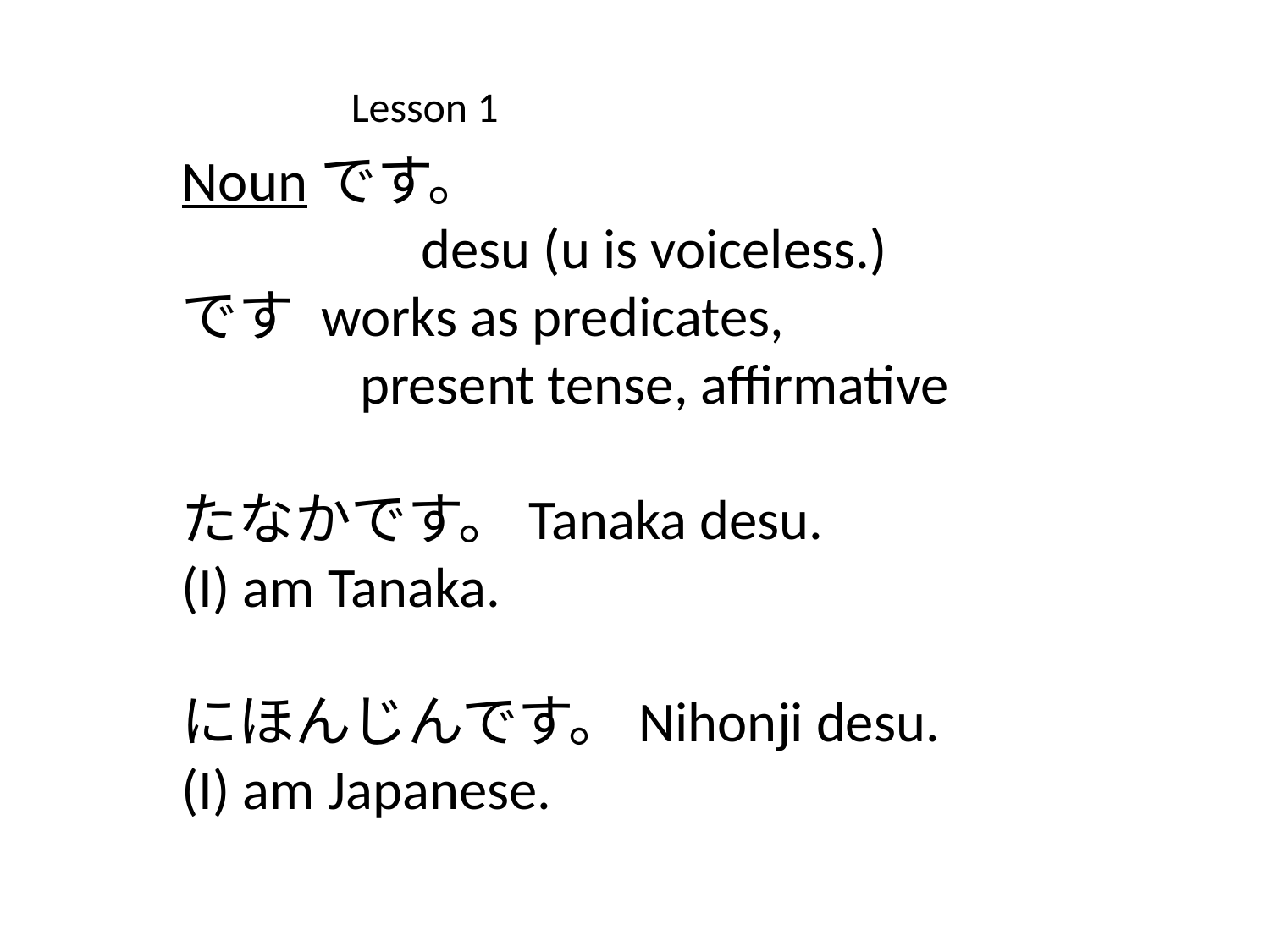

Lesson 1
Nounです。
　　　　desu (u is voiceless.)
です works as predicates,
   　　present tense, affirmative

たなかです。Tanaka desu.
(I) am Tanaka.

にほんじんです。Nihonji desu.
(I) am Japanese.